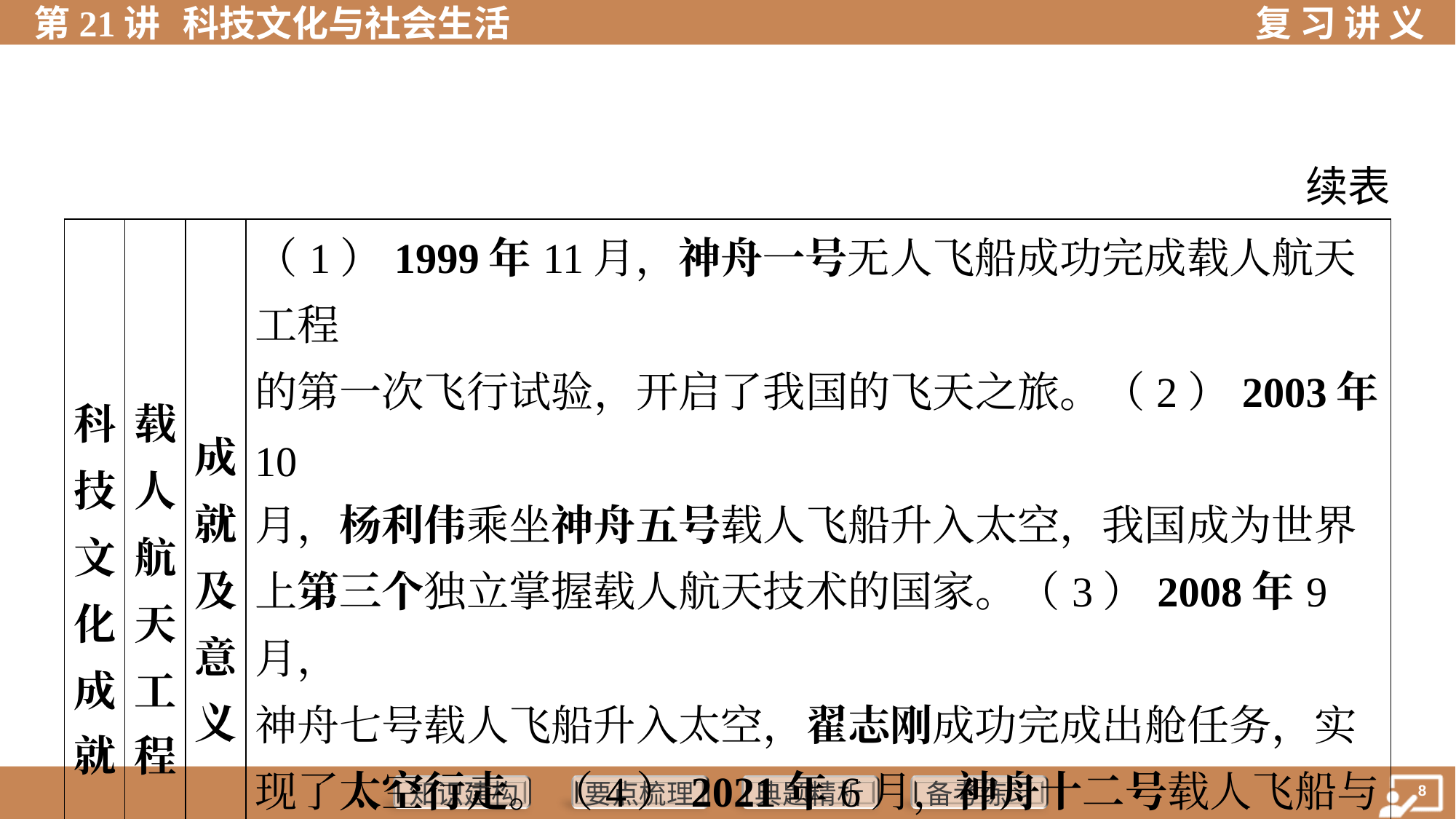

续表
| 科 技 文 化 成 就 | 载 人 航 天 工 程 | 成 就 及 意 义 | （1）1999年11月，神舟一号无人飞船成功完成载人航天工程 的第一次飞行试验，开启了我国的飞天之旅。（2）2003年10 月，杨利伟乘坐神舟五号载人飞船升入太空，我国成为世界 上第三个独立掌握载人航天技术的国家。（3）2008年9月， 神舟七号载人飞船升入太空，翟志刚成功完成出舱任务，实 现了太空行走。（4）2021年6月，神舟十二号载人飞船与天 和核心舱完成交会对接，中国人首次进入自己的空间站 |  |  |
| --- | --- | --- | --- | --- | --- |